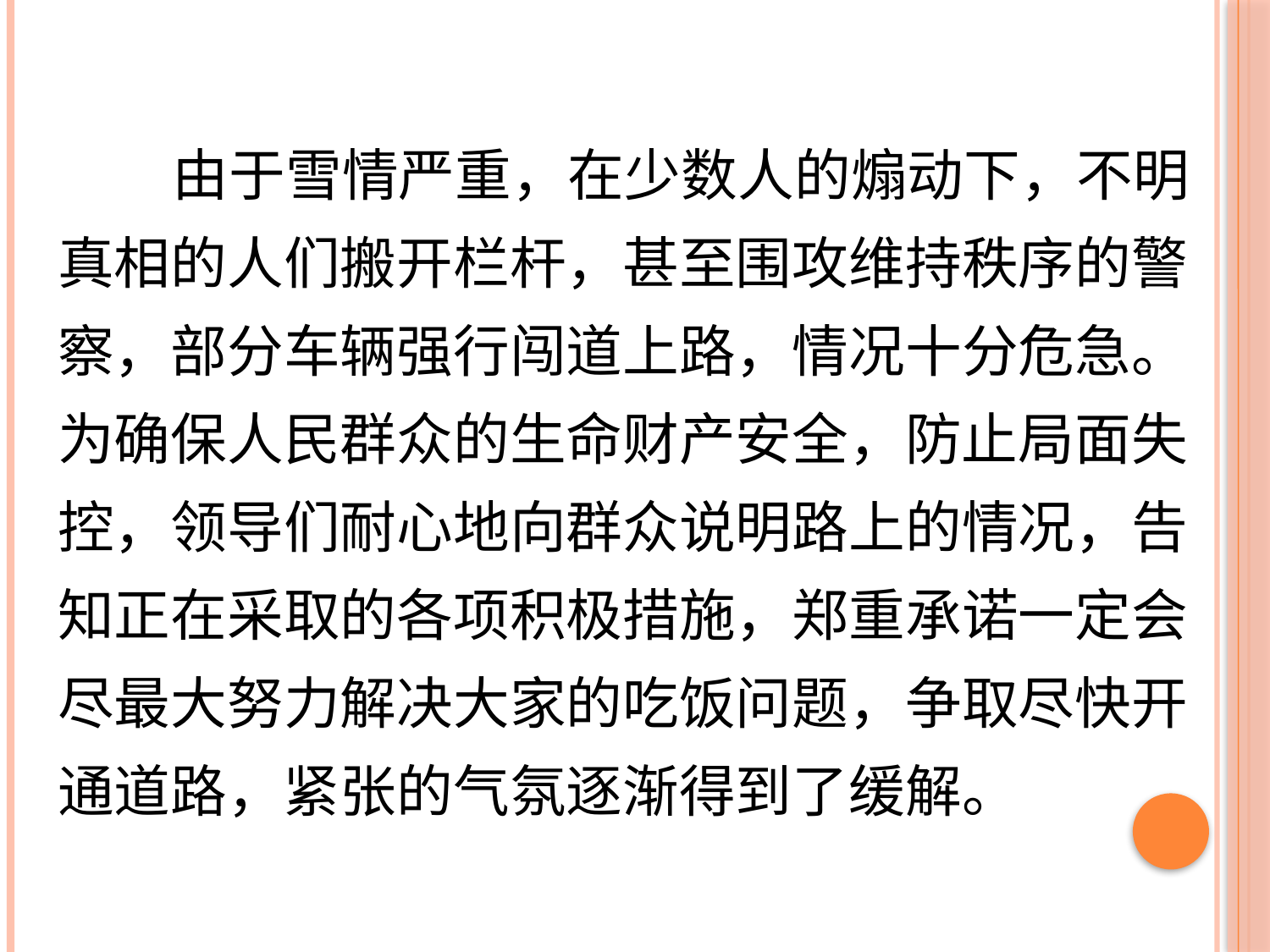

由于雪情严重，在少数人的煽动下，不明真相的人们搬开栏杆，甚至围攻维持秩序的警察，部分车辆强行闯道上路，情况十分危急。为确保人民群众的生命财产安全，防止局面失控，领导们耐心地向群众说明路上的情况，告知正在采取的各项积极措施，郑重承诺一定会尽最大努力解决大家的吃饭问题，争取尽快开通道路，紧张的气氛逐渐得到了缓解。